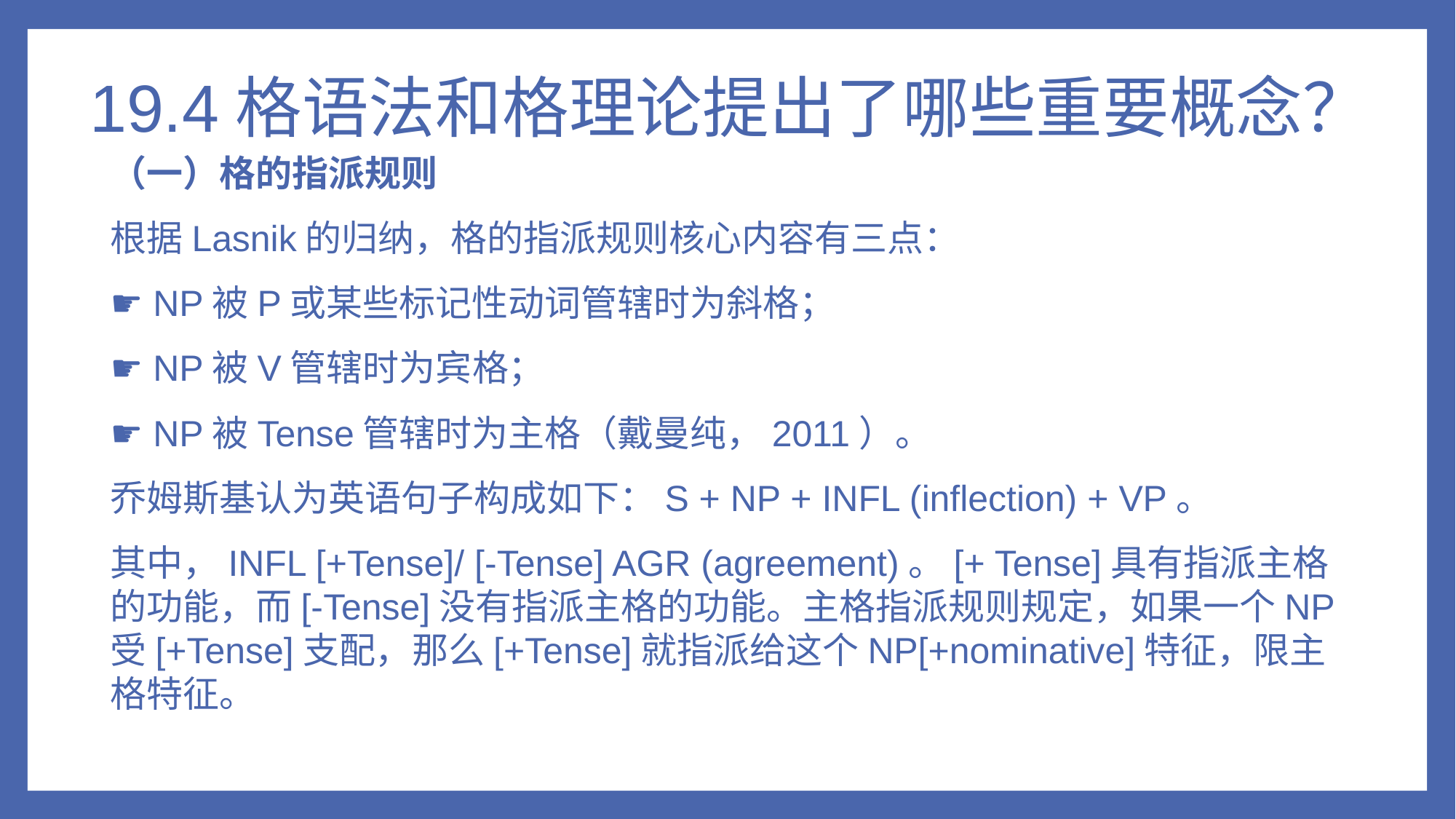

# 19.4格语法和格理论提出了哪些重要概念？
（一）格的指派规则
根据Lasnik的归纳，格的指派规则核心内容有三点：
☛ NP被P或某些标记性动词管辖时为斜格；
☛ NP被V管辖时为宾格；
☛ NP被Tense管辖时为主格（戴曼纯，2011）。
乔姆斯基认为英语句子构成如下：S + NP + INFL (inflection) + VP。
其中，INFL [+Tense]/ [-Tense] AGR (agreement)。[+ Tense]具有指派主格的功能，而[-Tense]没有指派主格的功能。主格指派规则规定，如果一个NP受[+Tense]支配，那么[+Tense]就指派给这个NP[+nominative]特征，限主格特征。